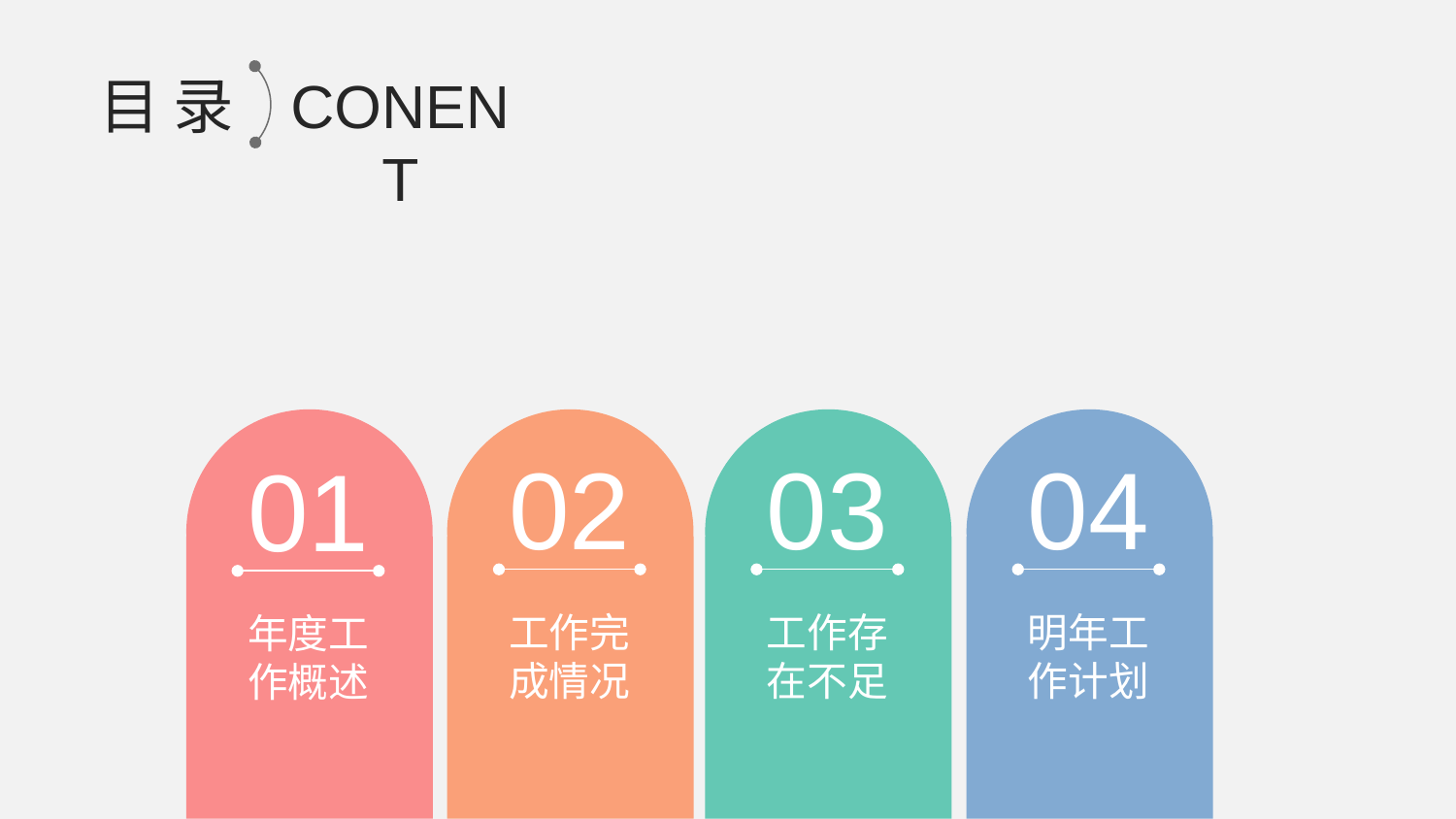

目 录
CONENT

02
工作完成情况
03
工作存在不足
04
明年工作计划
01
年度工作概述